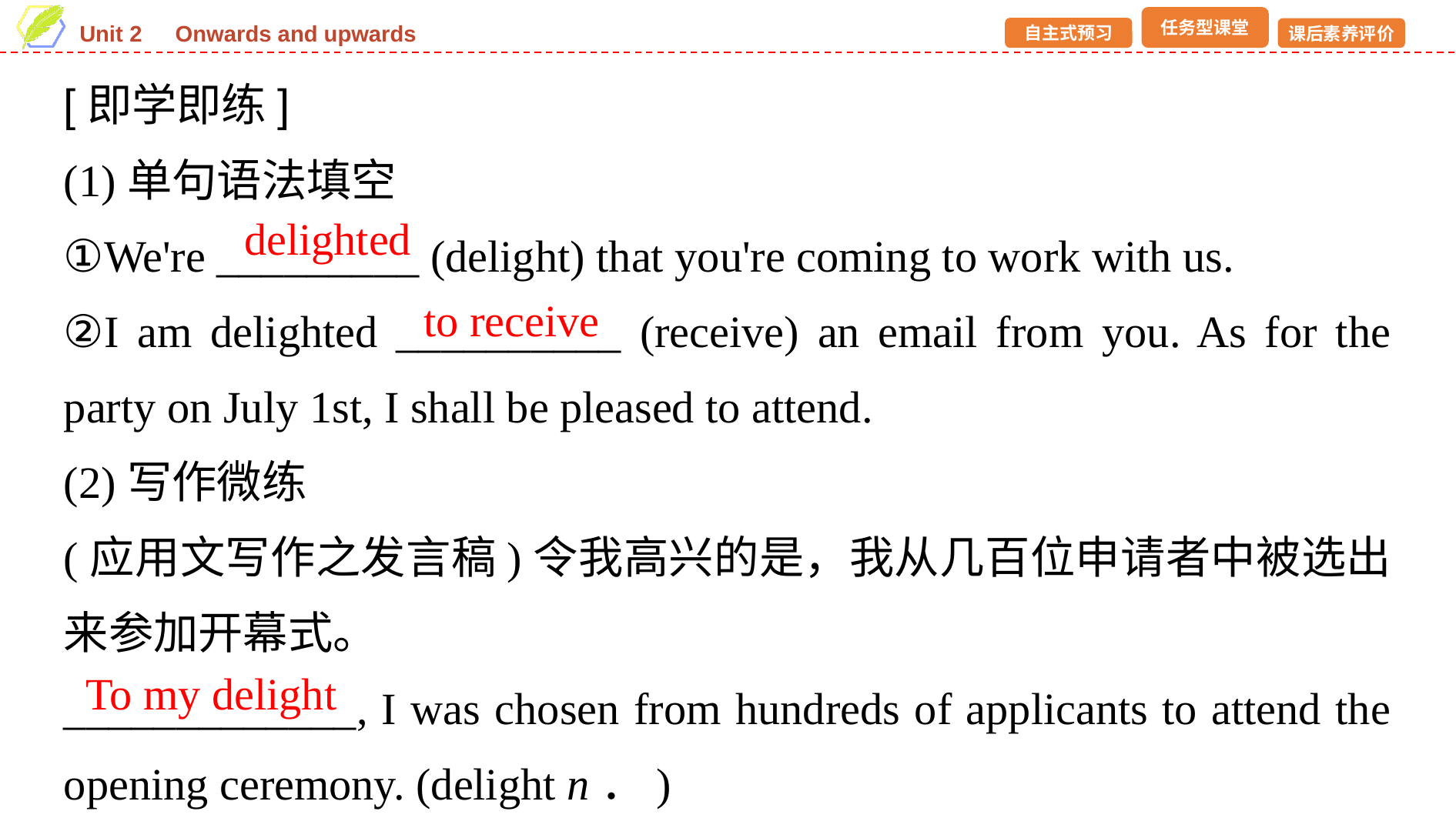

[即学即练]
(1)单句语法填空
①We're _________ (delight) that you're coming to work with us.
②I am delighted __________ (receive) an email from you. As for the party on July 1st, I shall be pleased to attend.
(2)写作微练
(应用文写作之发言稿)令我高兴的是，我从几百位申请者中被选出来参加开幕式。
_____________, I was chosen from hundreds of applicants to attend the opening ceremony. (delight n．)
delighted
 to receive
To my delight